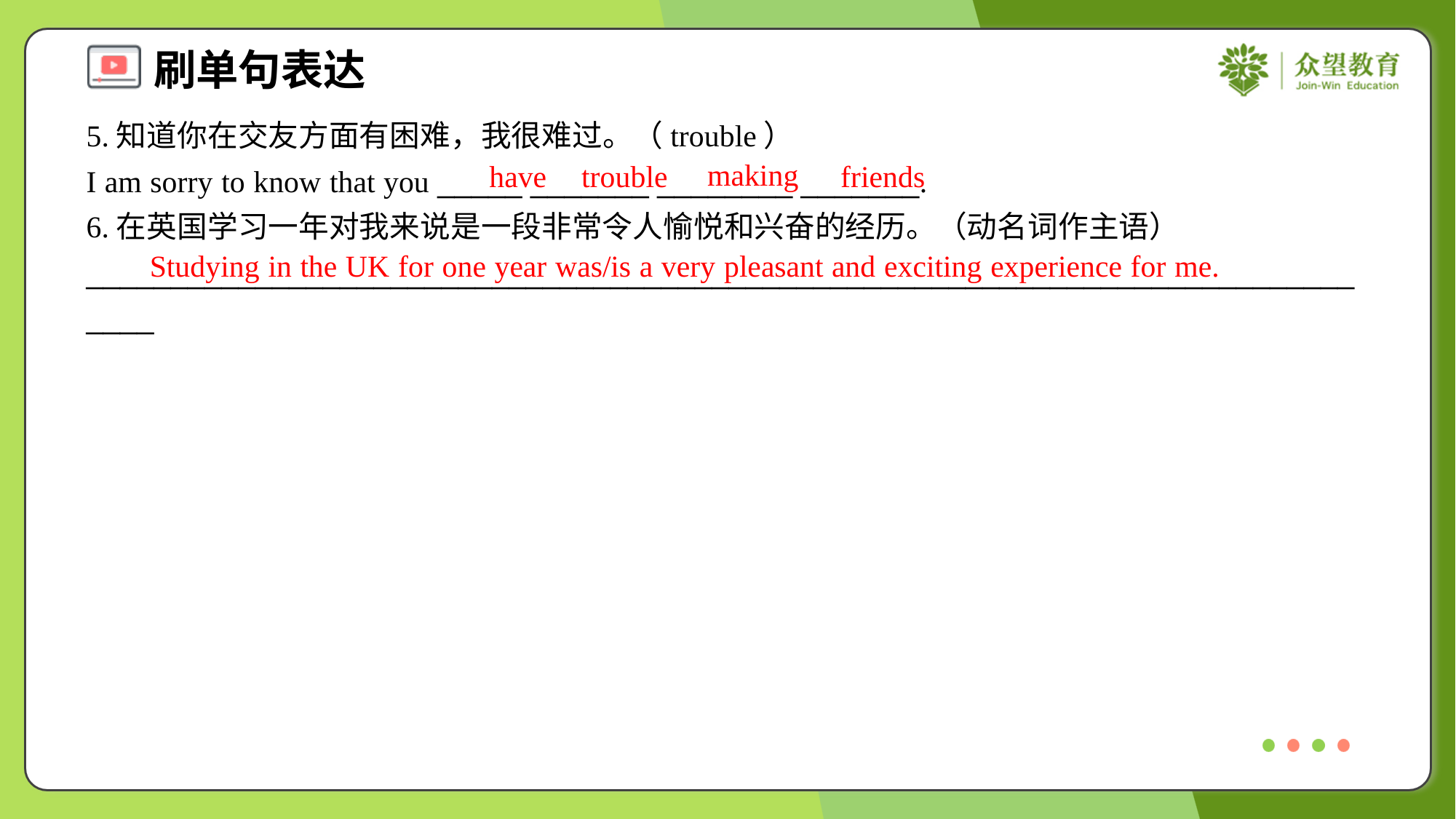

5.知道你在交友方面有困难，我很难过。（trouble）
I am sorry to know that you _____ _______ ________ _______.
6.在英国学习一年对我来说是一段非常令人愉悦和兴奋的经历。（动名词作主语）
_______________________________________________________________________________
making
have
trouble
friends
Studying in the UK for one year was/is a very pleasant and exciting experience for me.